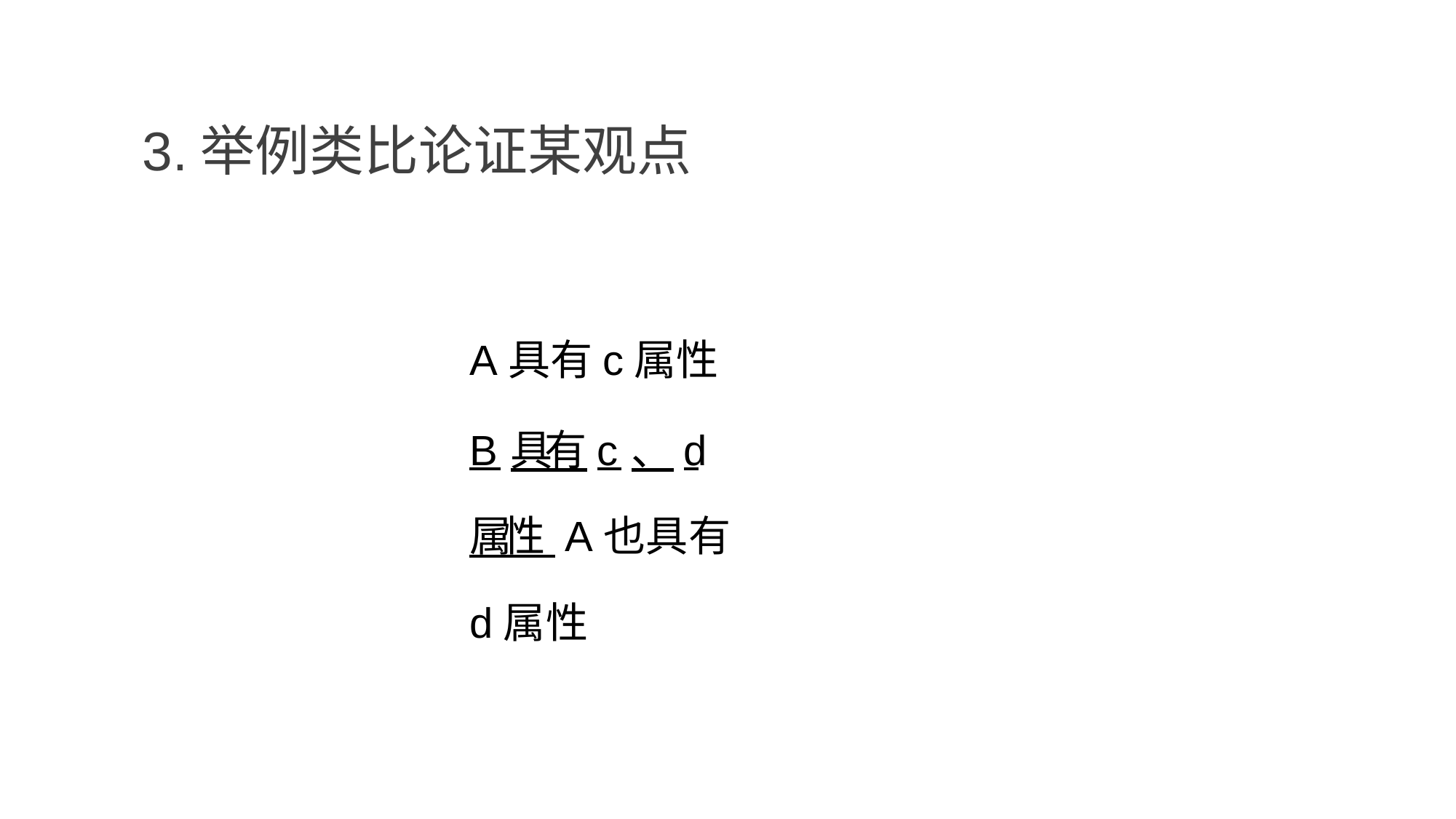

3.举例类比论证某观点
A具有c属性
B 具 有 c 、d 属 性 A也具有d属性